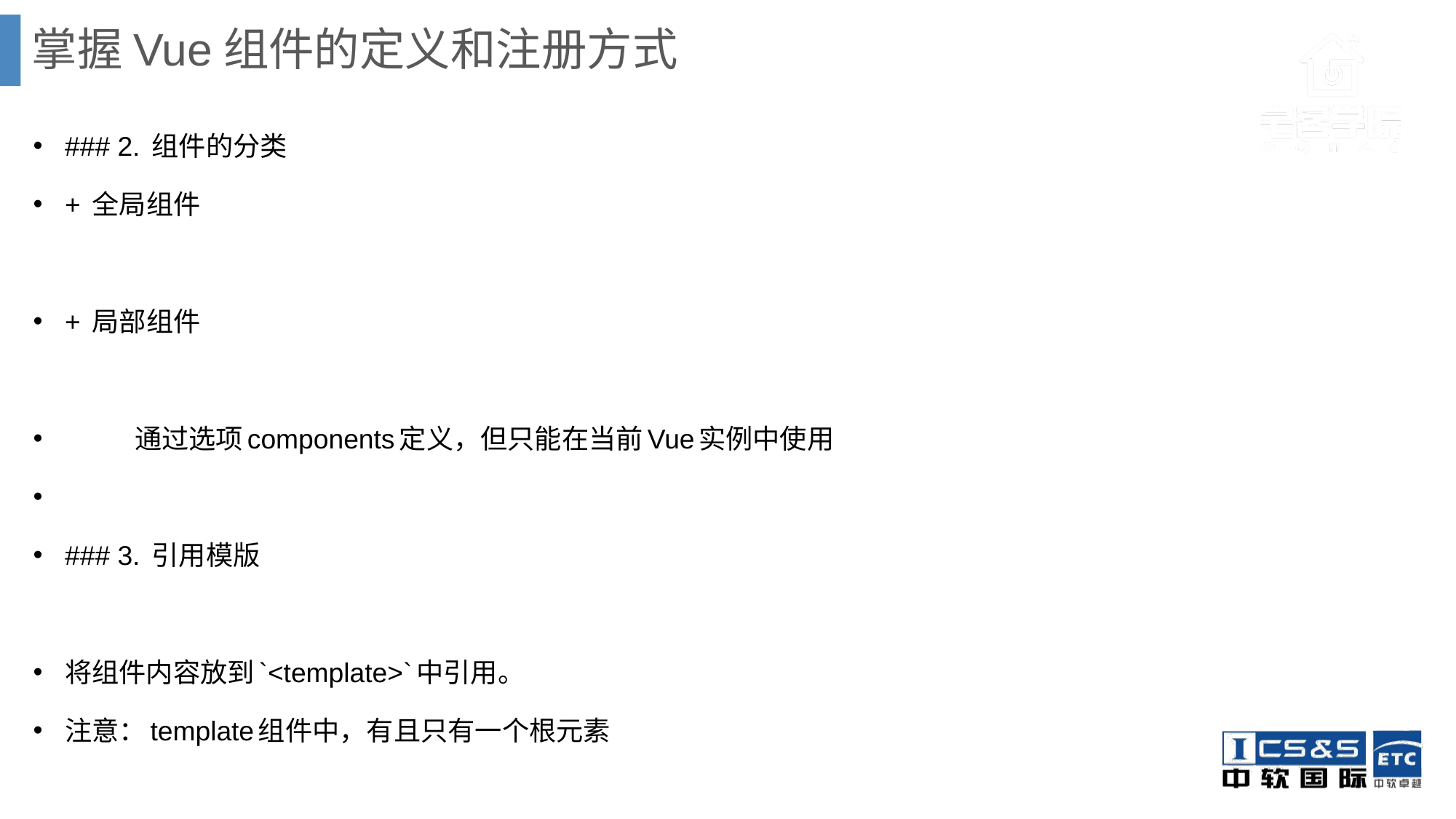

# 掌握Vue组件的定义和注册方式
### 2. 组件的分类
+ 全局组件

+ 局部组件

	通过选项components定义，但只能在当前Vue实例中使用

### 3. 引用模版

将组件内容放到`<template>`中引用。
注意：template组件中，有且只有一个根元素